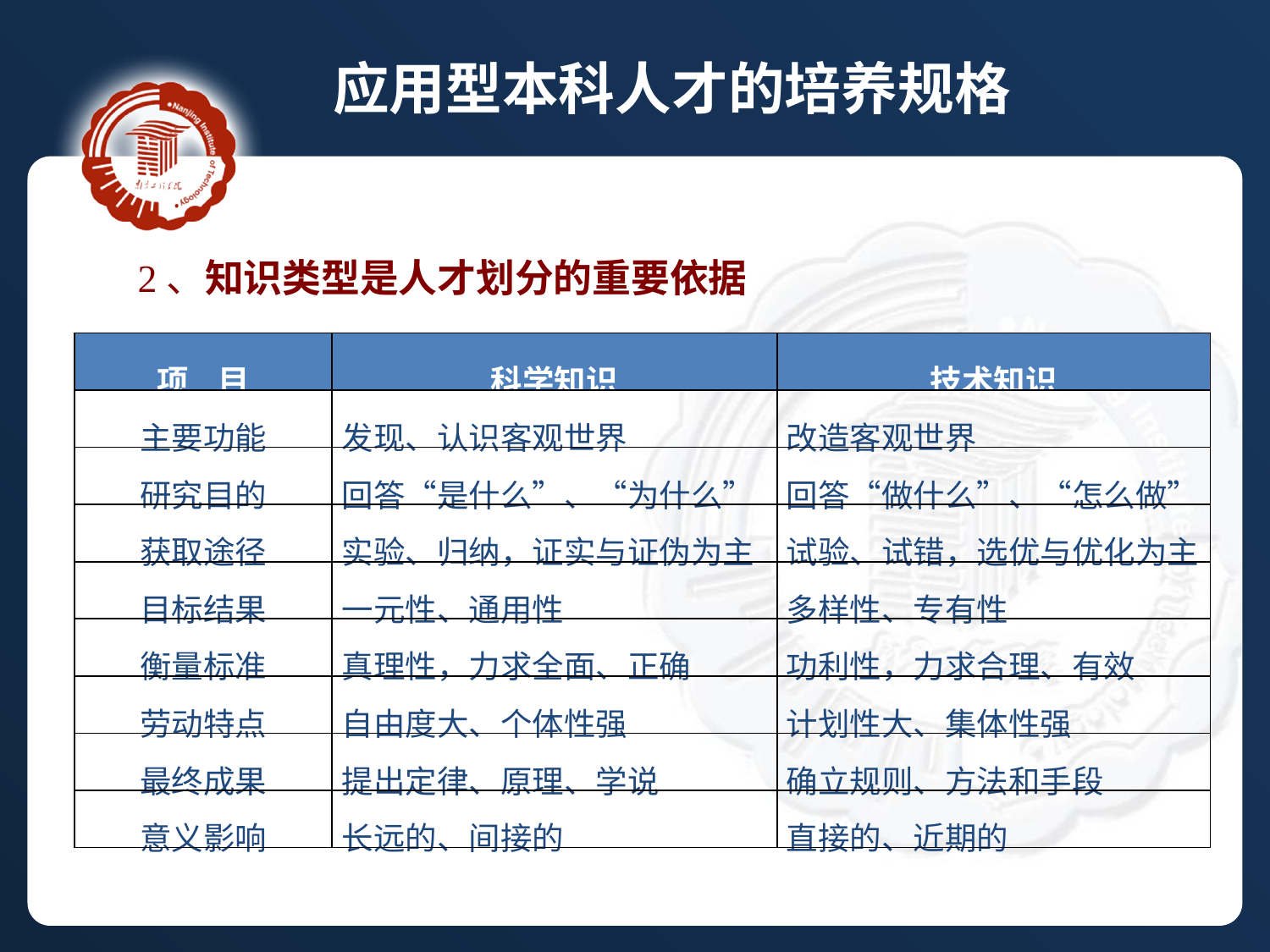

应用型本科人才的培养规格

2、知识类型是人才划分的重要依据
| 项 目 | 科学知识 | 技术知识 |
| --- | --- | --- |
| 主要功能 | 发现、认识客观世界 | 改造客观世界 |
| 研究目的 | 回答“是什么”、“为什么” | 回答“做什么”、“怎么做” |
| 获取途径 | 实验、归纳，证实与证伪为主 | 试验、试错，选优与优化为主 |
| 目标结果 | 一元性、通用性 | 多样性、专有性 |
| 衡量标准 | 真理性，力求全面、正确 | 功利性，力求合理、有效 |
| 劳动特点 | 自由度大、个体性强 | 计划性大、集体性强 |
| 最终成果 | 提出定律、原理、学说 | 确立规则、方法和手段 |
| 意义影响 | 长远的、间接的 | 直接的、近期的 |